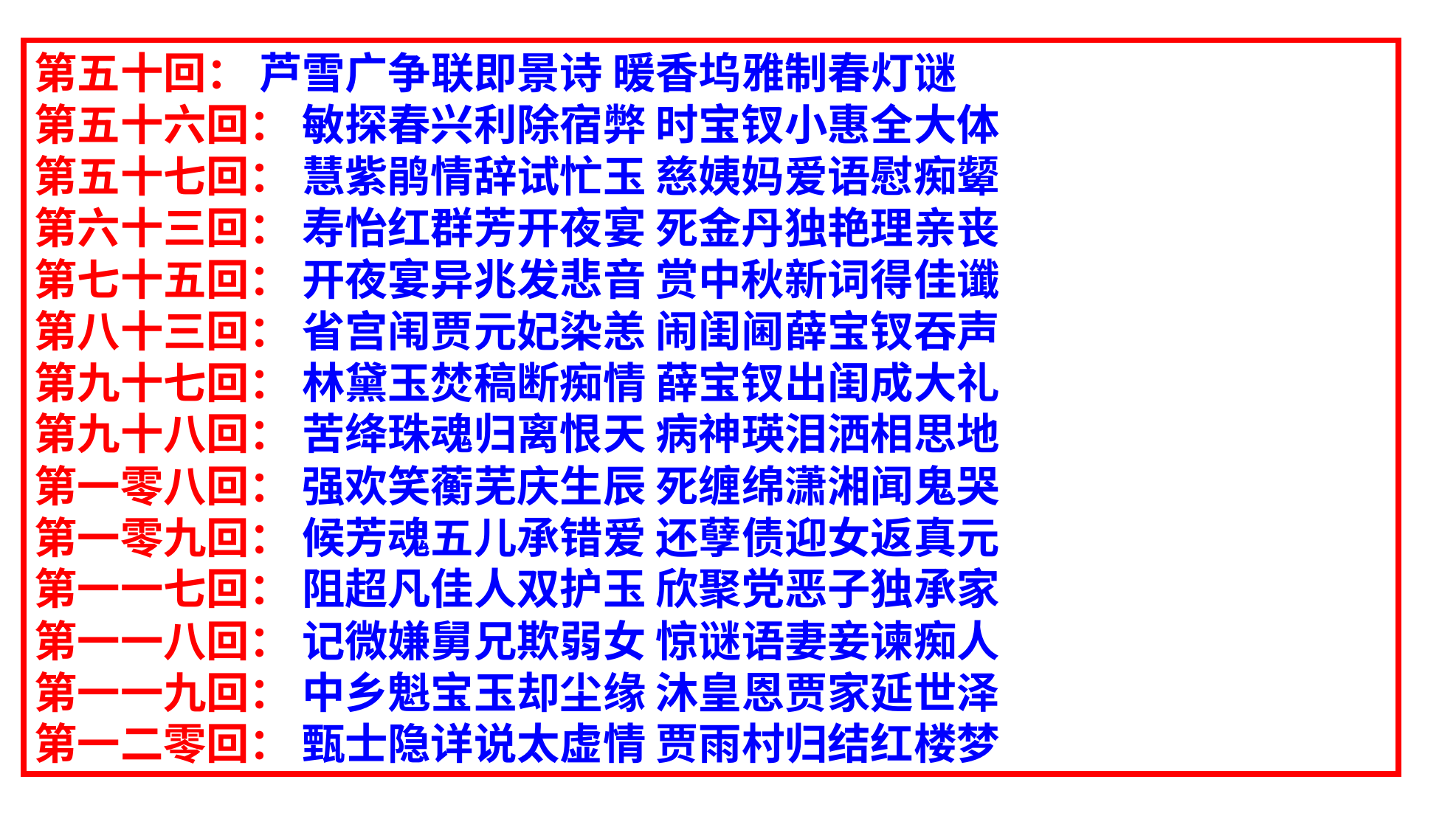

第五十回： 芦雪广争联即景诗 暖香坞雅制春灯谜
第五十六回： 敏探春兴利除宿弊 时宝钗小惠全大体
第五十七回： 慧紫鹃情辞试忙玉 慈姨妈爱语慰痴颦
第六十三回： 寿怡红群芳开夜宴 死金丹独艳理亲丧
第七十五回： 开夜宴异兆发悲音 赏中秋新词得佳谶
第八十三回： 省宫闱贾元妃染恙 闹闺阃薛宝钗吞声
第九十七回： 林黛玉焚稿断痴情 薛宝钗出闺成大礼
第九十八回： 苦绛珠魂归离恨天 病神瑛泪洒相思地
第一零八回： 强欢笑蘅芜庆生辰 死缠绵潇湘闻鬼哭
第一零九回： 候芳魂五儿承错爱 还孽债迎女返真元
第一一七回： 阻超凡佳人双护玉 欣聚党恶子独承家
第一一八回： 记微嫌舅兄欺弱女 惊谜语妻妾谏痴人
第一一九回： 中乡魁宝玉却尘缘 沐皇恩贾家延世泽
第一二零回： 甄士隐详说太虚情 贾雨村归结红楼梦